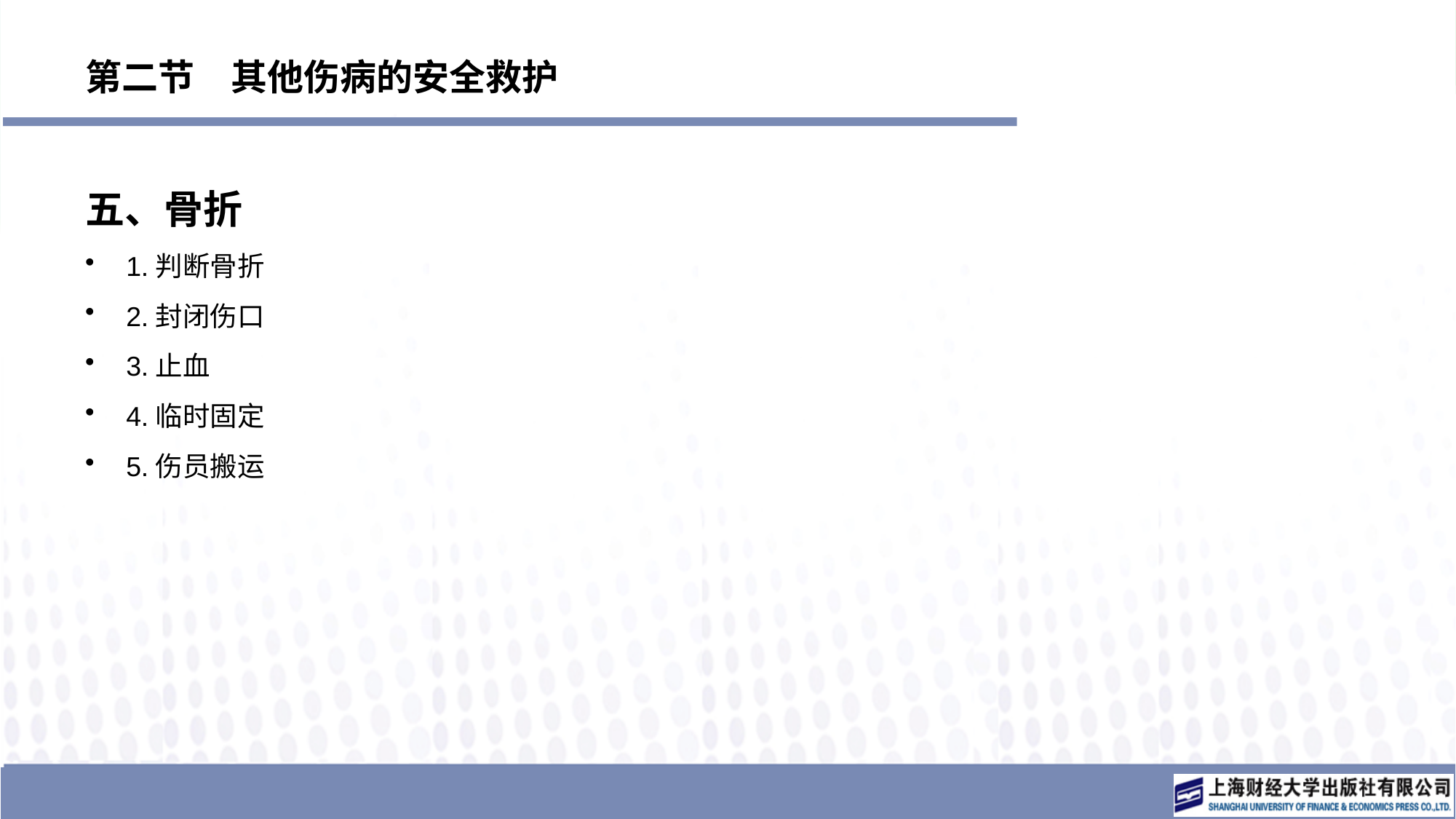

# 第二节　其他伤病的安全救护
五、骨折
1.判断骨折
2.封闭伤口
3.止血
4.临时固定
5.伤员搬运